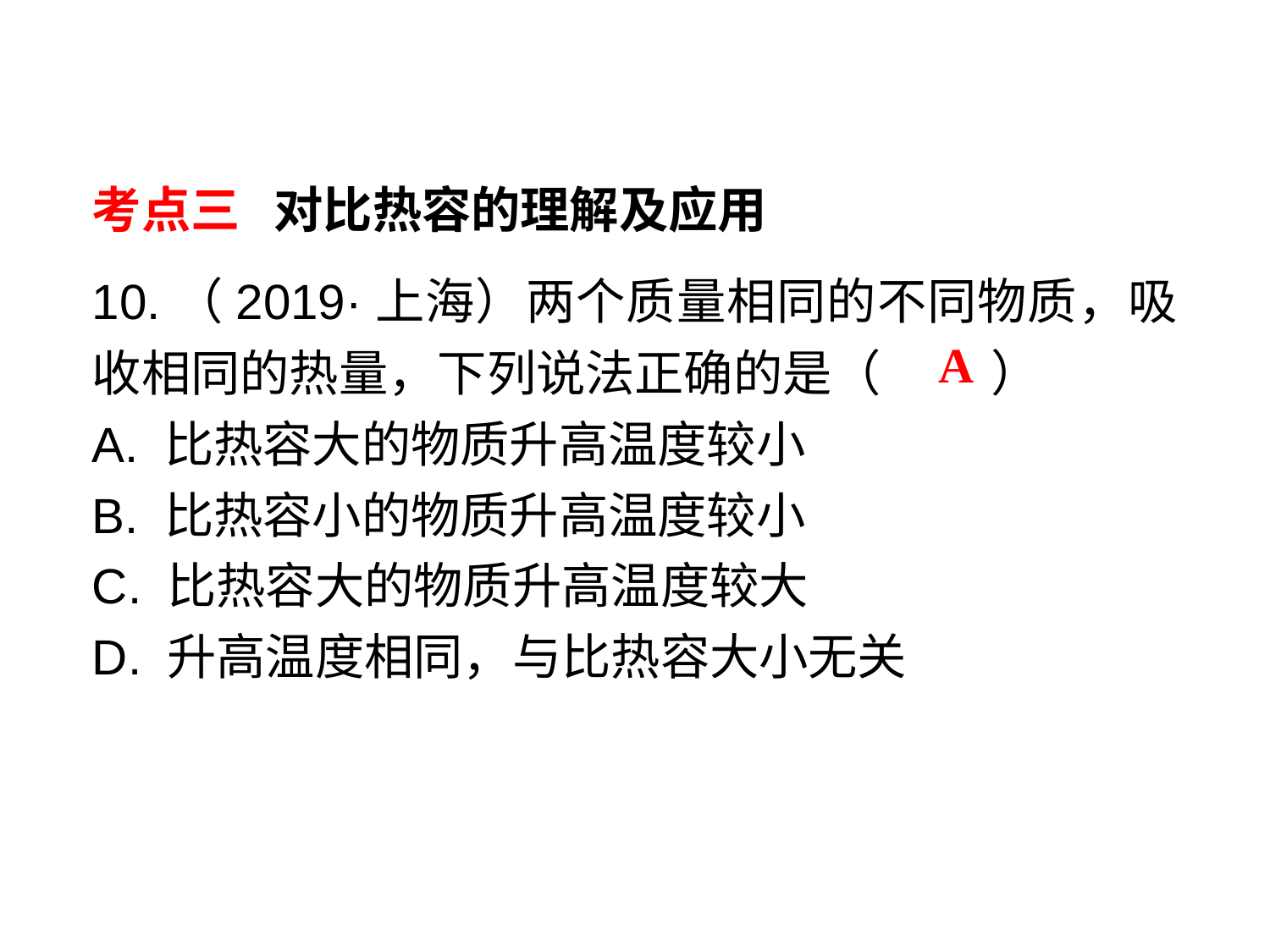

考点三   对比热容的理解及应用
10.（2019·上海）两个质量相同的不同物质，吸收相同的热量，下列说法正确的是（ 　　）
A. 比热容大的物质升高温度较小
B. 比热容小的物质升高温度较小
C. 比热容大的物质升高温度较大
D. 升高温度相同，与比热容大小无关
A